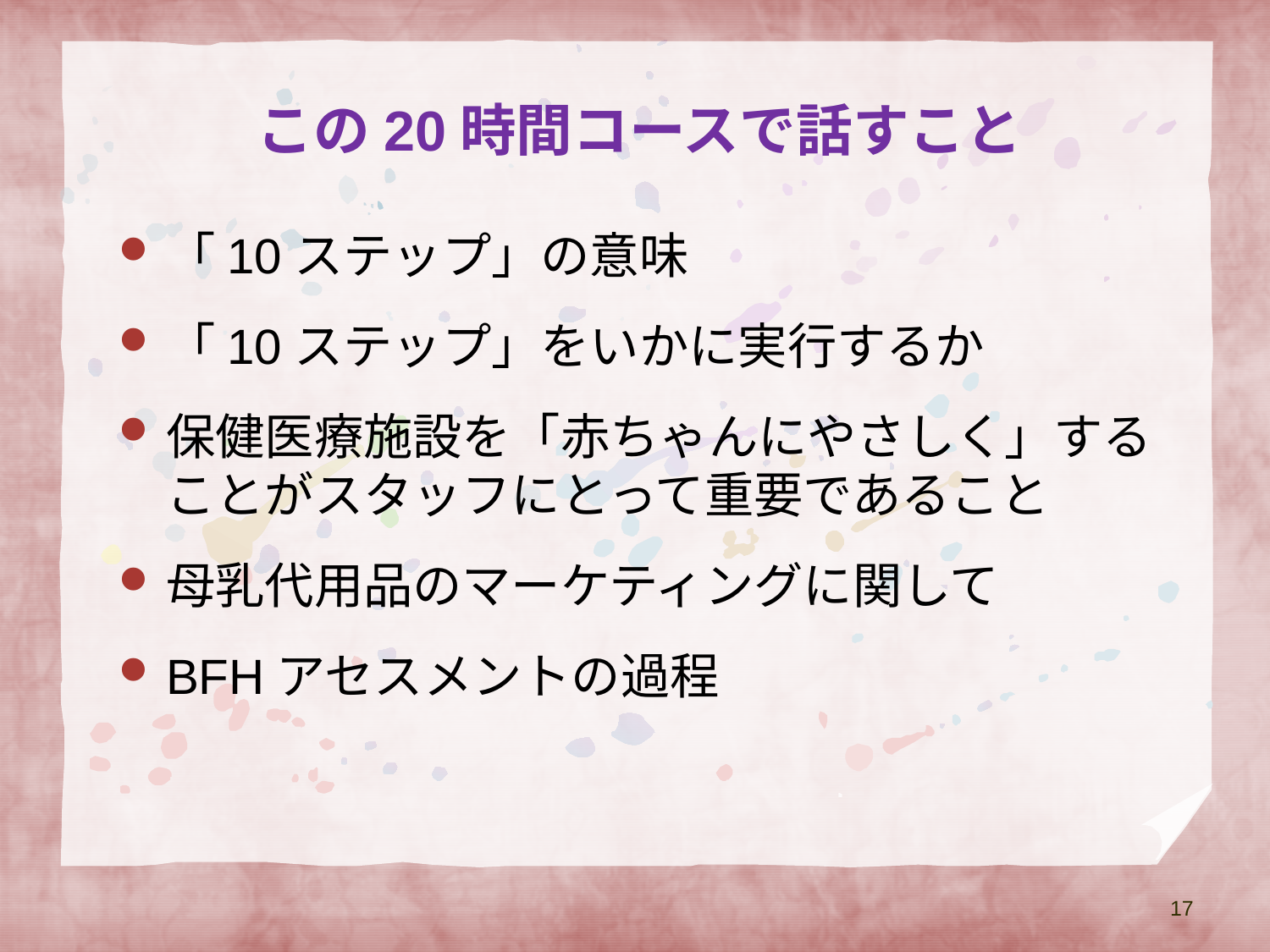

# この20時間コースで話すこと
「10ステップ」の意味
「10ステップ」をいかに実行するか
保健医療施設を「赤ちゃんにやさしく」することがスタッフにとって重要であること
母乳代用品のマーケティングに関して
BFHアセスメントの過程
17